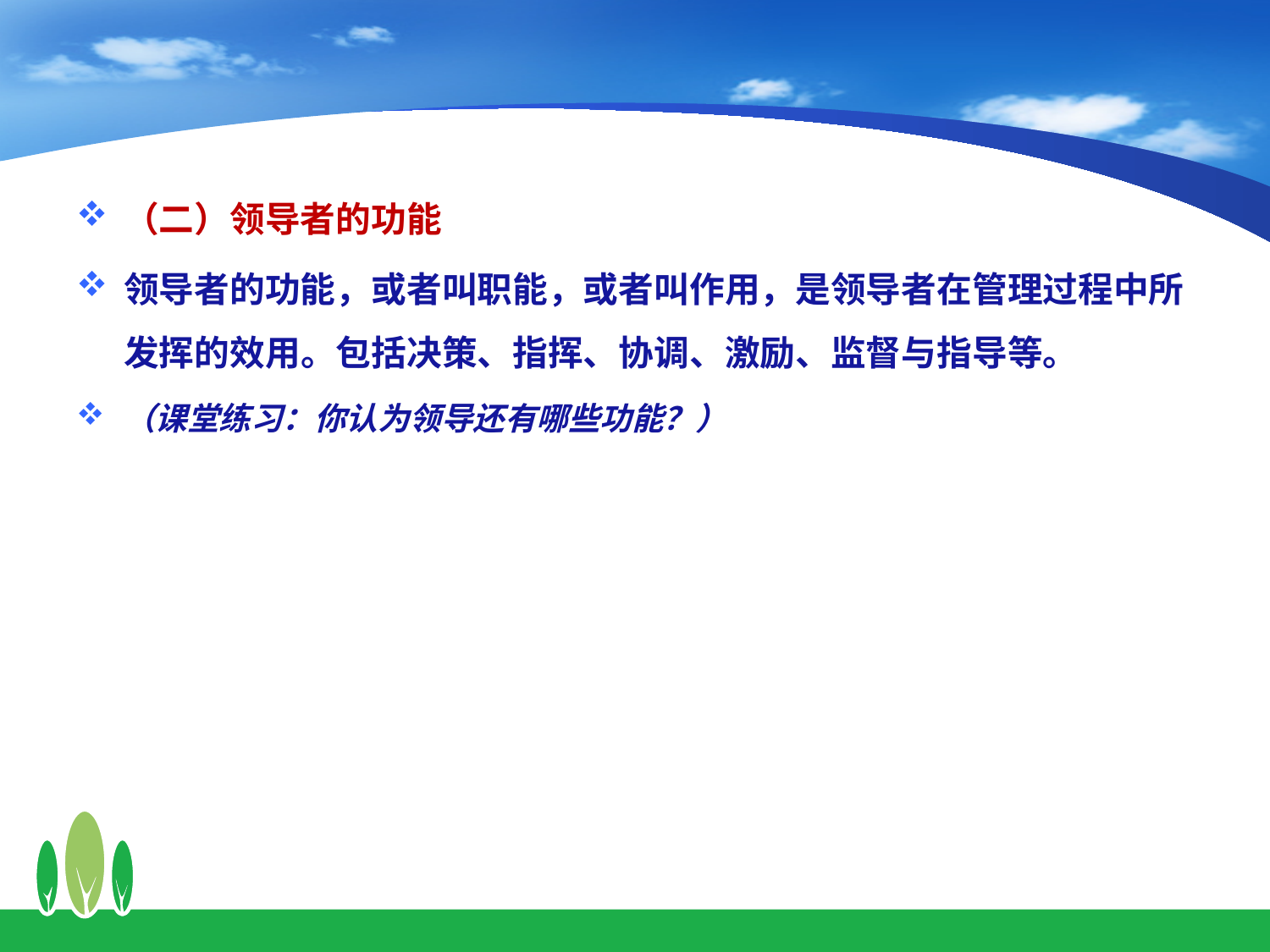

（二）领导者的功能
领导者的功能，或者叫职能，或者叫作用，是领导者在管理过程中所发挥的效用。包括决策、指挥、协调、激励、监督与指导等。
（课堂练习：你认为领导还有哪些功能？）

47